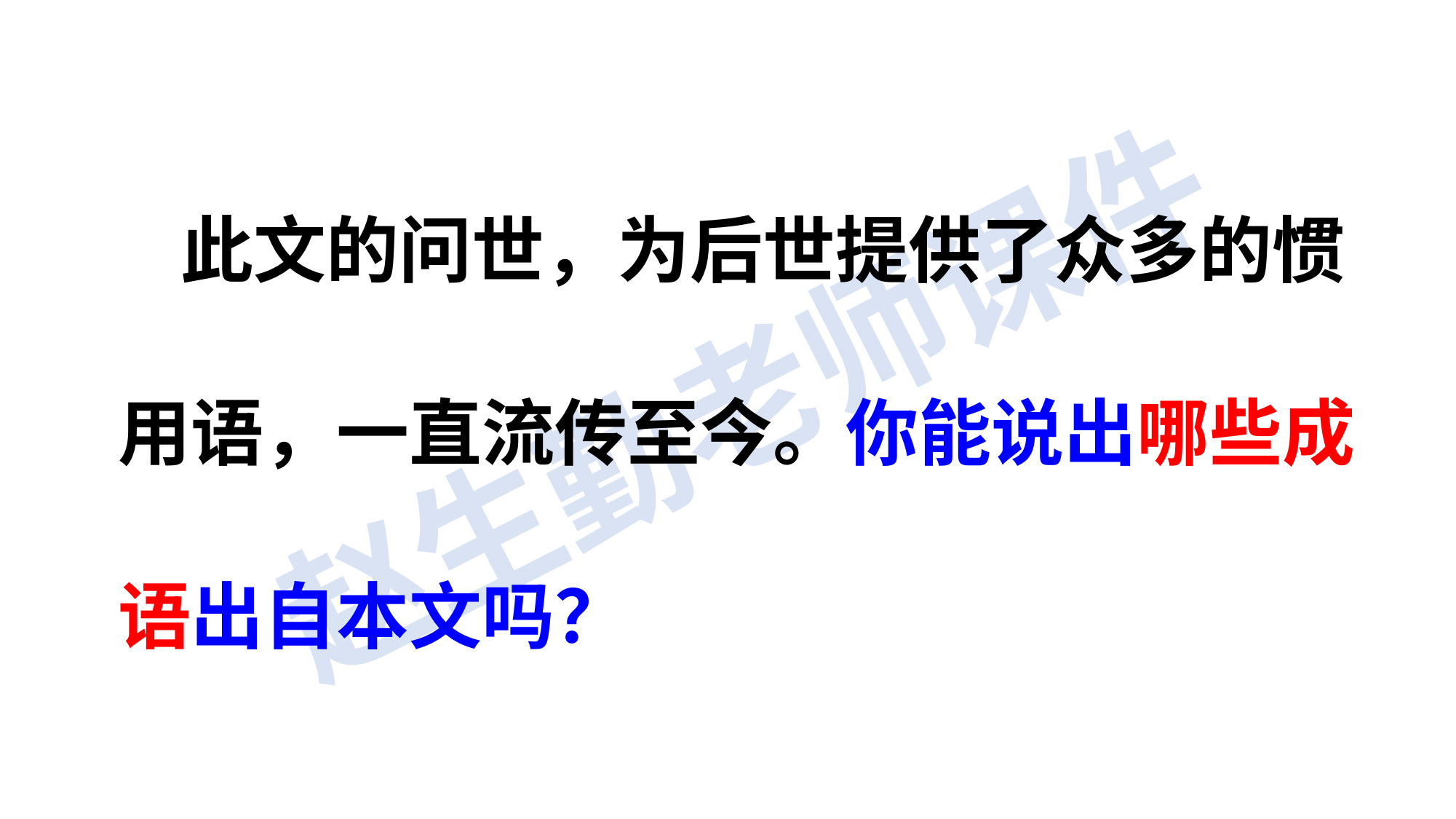

此文的问世，为后世提供了众多的惯用语，一直流传至今。你能说出哪些成语出自本文吗？